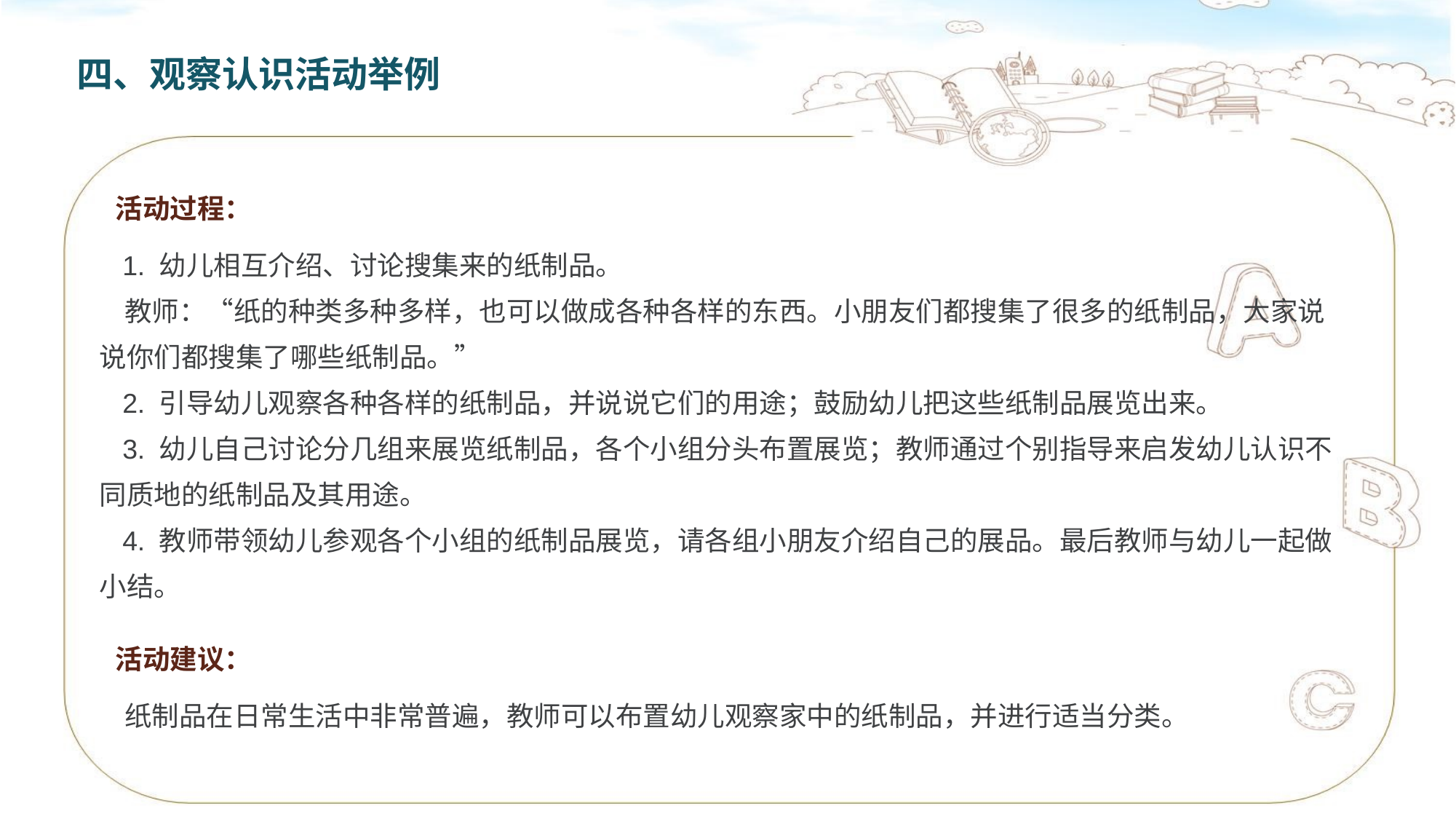

四、观察认识活动举例
活动过程：
   1. 幼儿相互介绍、讨论搜集来的纸制品。
   教师：“纸的种类多种多样，也可以做成各种各样的东西。小朋友们都搜集了很多的纸制品，大家说说你们都搜集了哪些纸制品。”
   2. 引导幼儿观察各种各样的纸制品，并说说它们的用途；鼓励幼儿把这些纸制品展览出来。
   3. 幼儿自己讨论分几组来展览纸制品，各个小组分头布置展览；教师通过个别指导来启发幼儿认识不同质地的纸制品及其用途。
   4. 教师带领幼儿参观各个小组的纸制品展览，请各组小朋友介绍自己的展品。最后教师与幼儿一起做小结。
活动建议：
   纸制品在日常生活中非常普遍，教师可以布置幼儿观察家中的纸制品，并进行适当分类。